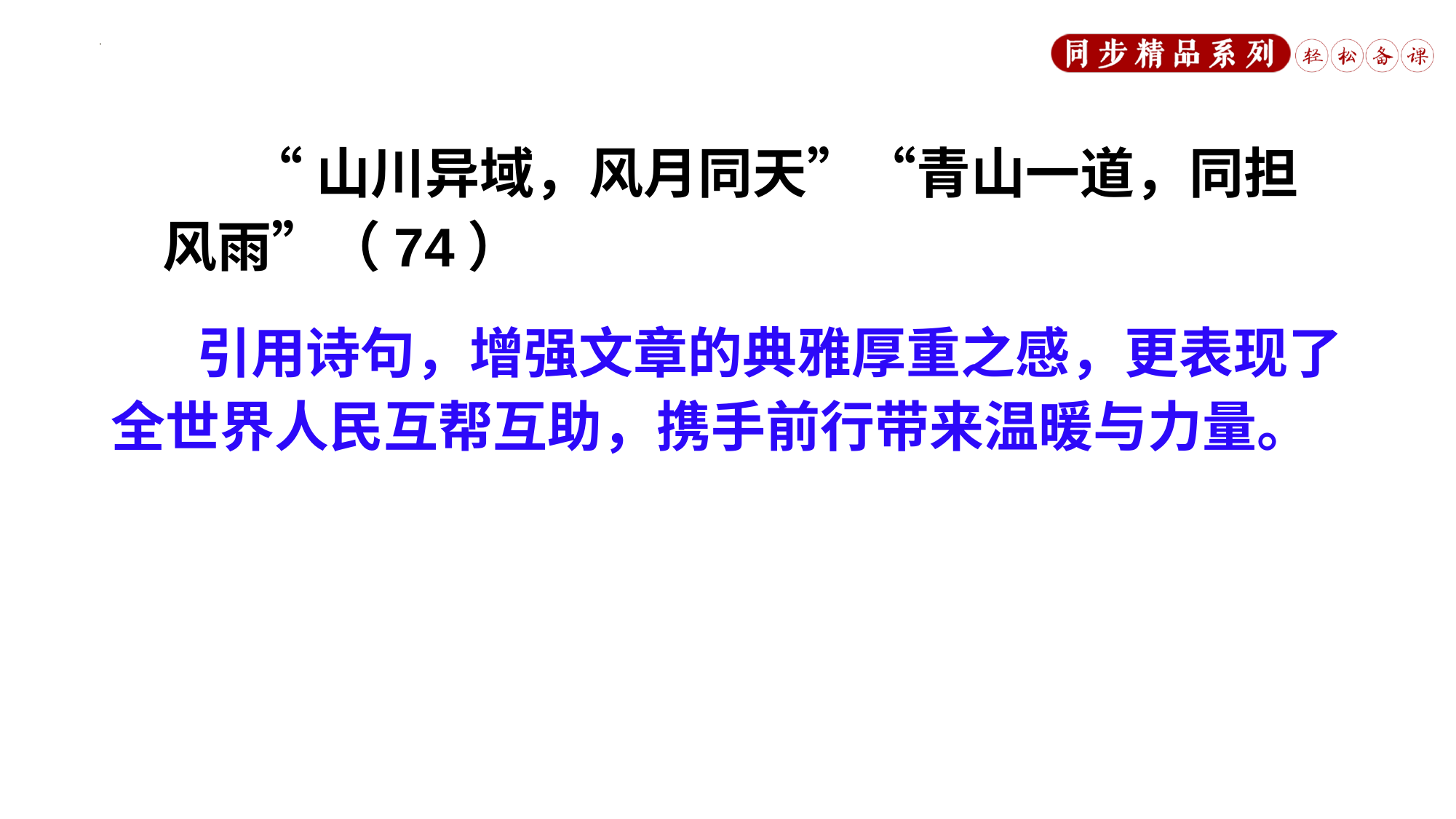

“山川异域，风月同天”“青山一道，同担风雨”（74）
引用诗句，增强文章的典雅厚重之感，更表现了全世界人民互帮互助，携手前行带来温暖与力量。